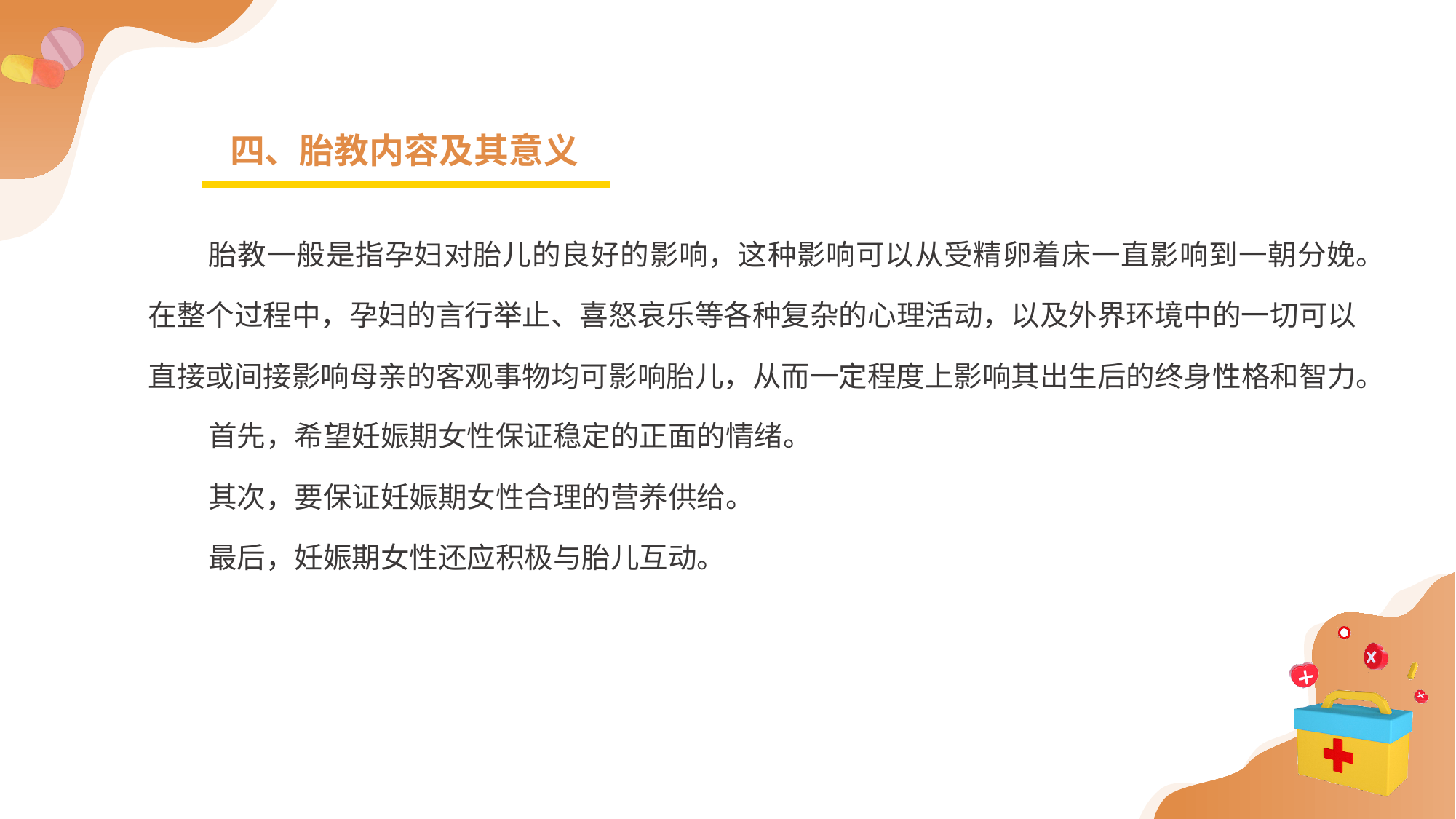

四、胎教内容及其意义
胎教一般是指孕妇对胎儿的良好的影响，这种影响可以从受精卵着床一直影响到一朝分娩。在整个过程中，孕妇的言行举止、喜怒哀乐等各种复杂的心理活动，以及外界环境中的一切可以直接或间接影响母亲的客观事物均可影响胎儿，从而一定程度上影响其出生后的终身性格和智力。
首先，希望妊娠期女性保证稳定的正面的情绪。
其次，要保证妊娠期女性合理的营养供给。
最后，妊娠期女性还应积极与胎儿互动。